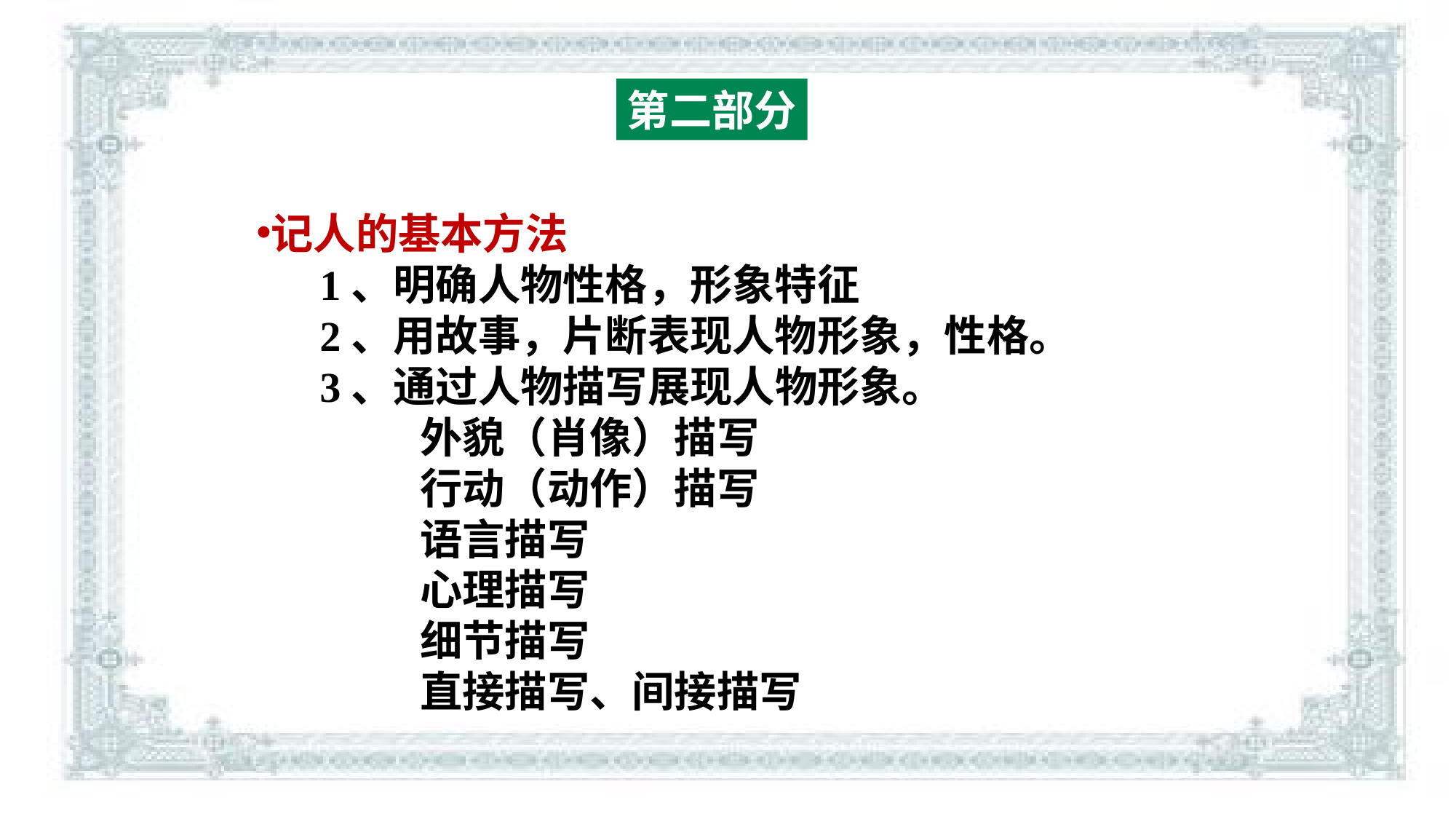

第二部分
记人的基本方法
      1、明确人物性格，形象特征
      2、用故事，片断表现人物形象，性格。
      3、通过人物描写展现人物形象。
             外貌（肖像）描写
             行动（动作）描写
             语言描写
             心理描写
             细节描写
             直接描写、间接描写